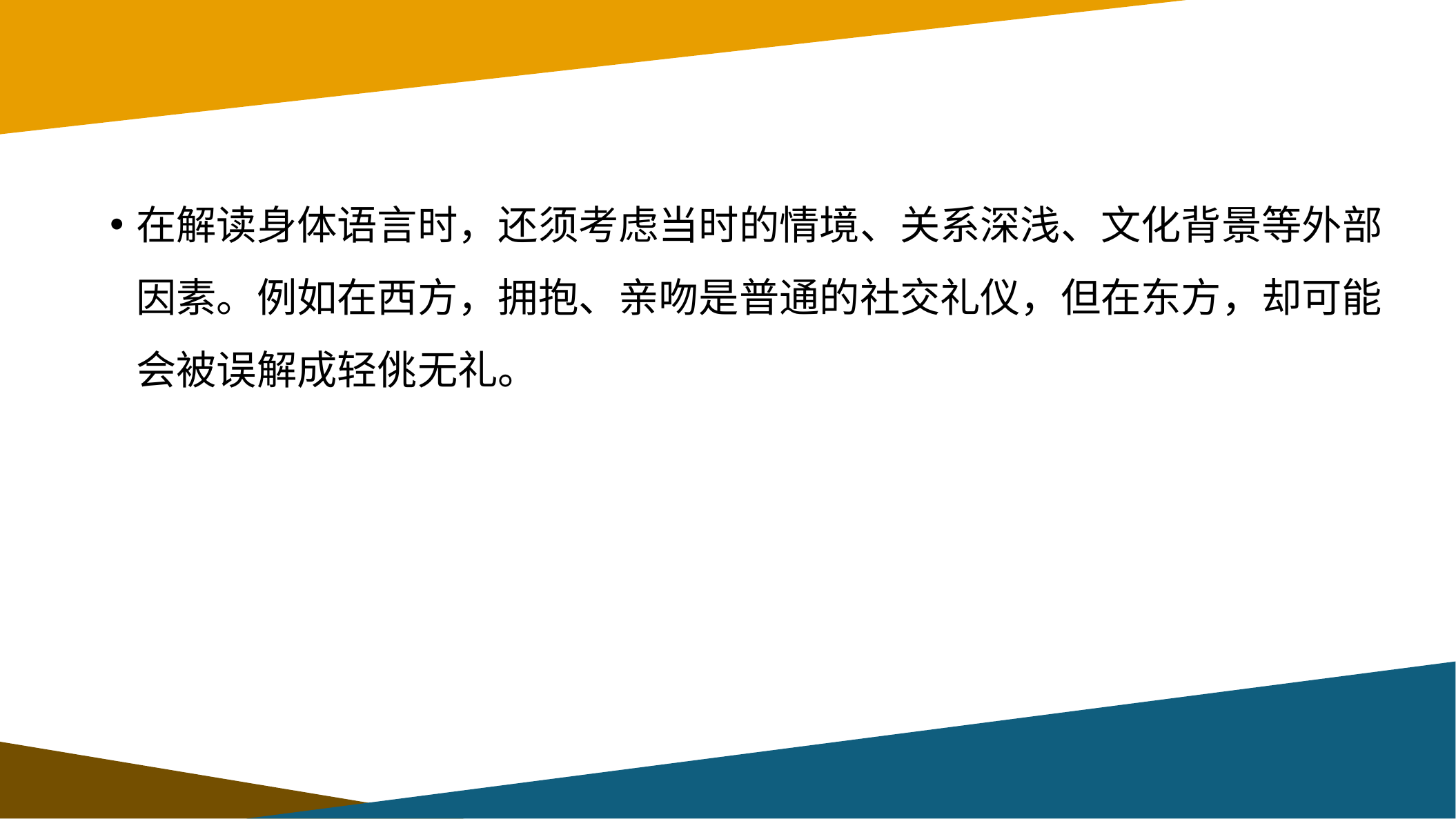

在解读身体语言时，还须考虑当时的情境、关系深浅、文化背景等外部因素。例如在西方，拥抱、亲吻是普通的社交礼仪，但在东方，却可能会被误解成轻佻无礼。